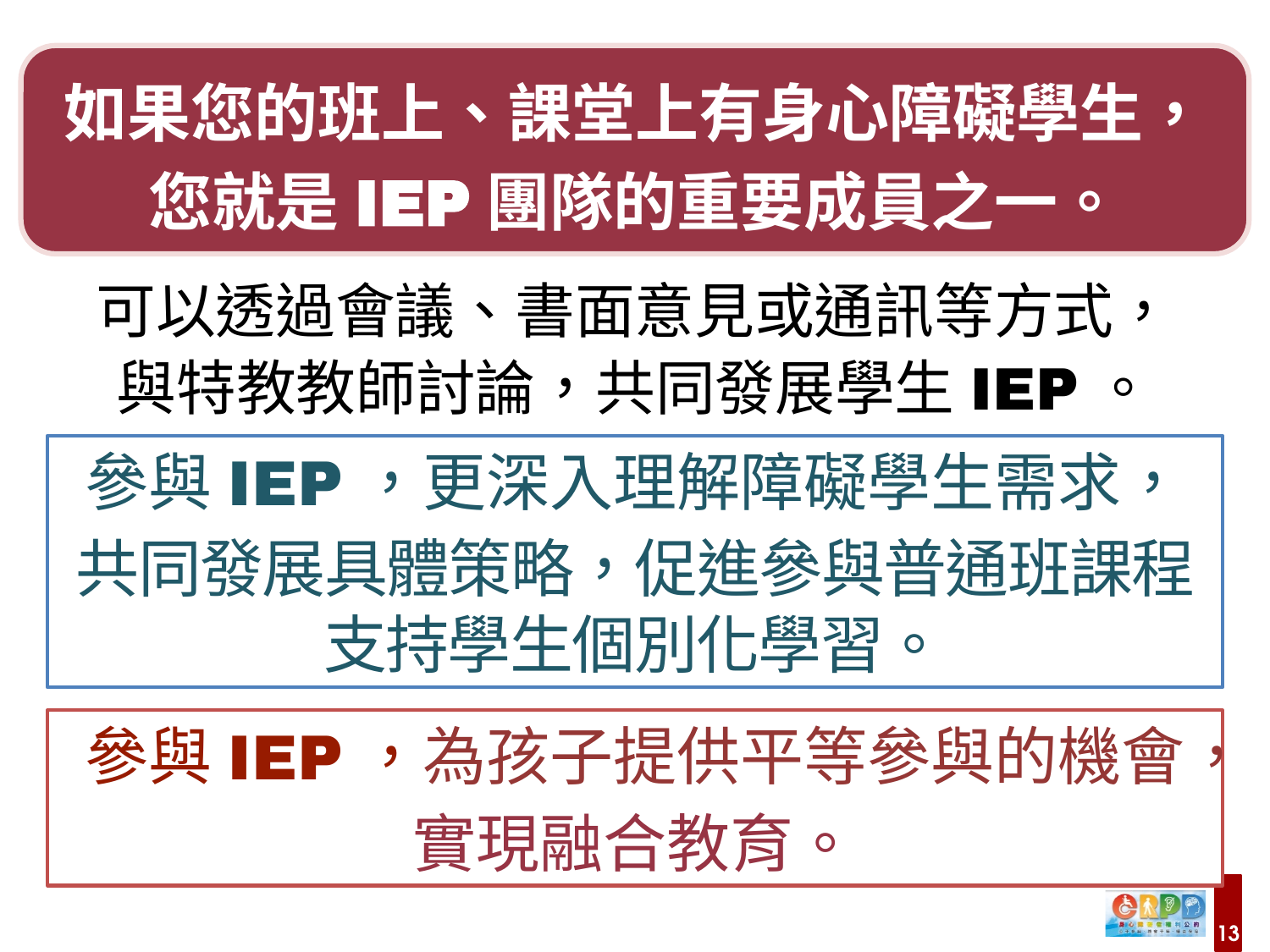

如果您的班上、課堂上有身心障礙學生，您就是IEP團隊的重要成員之一。
可以透過會議、書面意見或通訊等方式，
與特教教師討論，共同發展學生IEP。
參與IEP，更深入理解障礙學生需求，
共同發展具體策略，促進參與普通班課程支持學生個別化學習。
參與IEP，為孩子提供平等參與的機會，
實現融合教育。
13